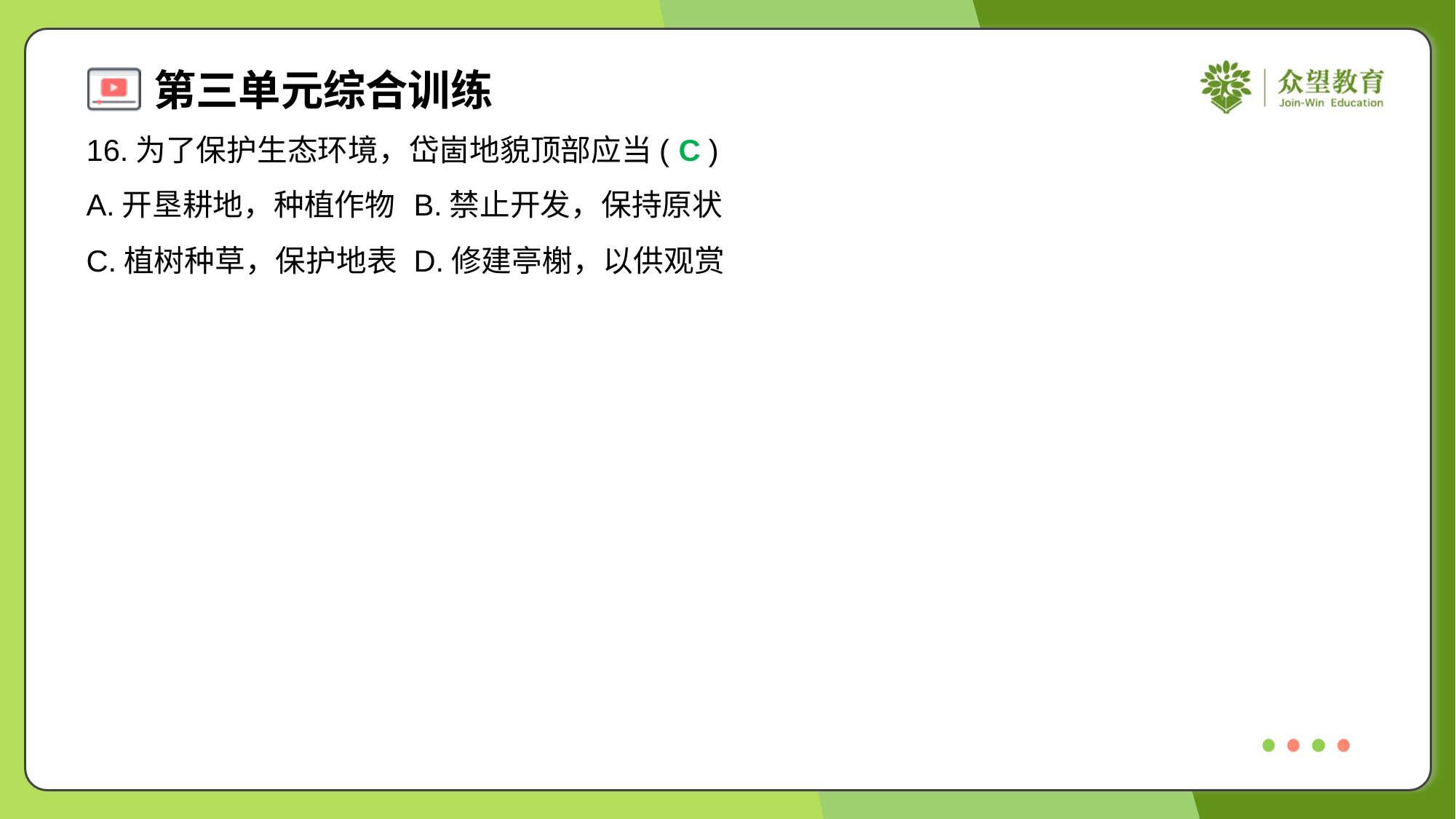

16.为了保护生态环境，岱崮地貌顶部应当(     )
C
A.开垦耕地，种植作物	B.禁止开发，保持原状
C.植树种草，保护地表	D.修建亭榭，以供观赏